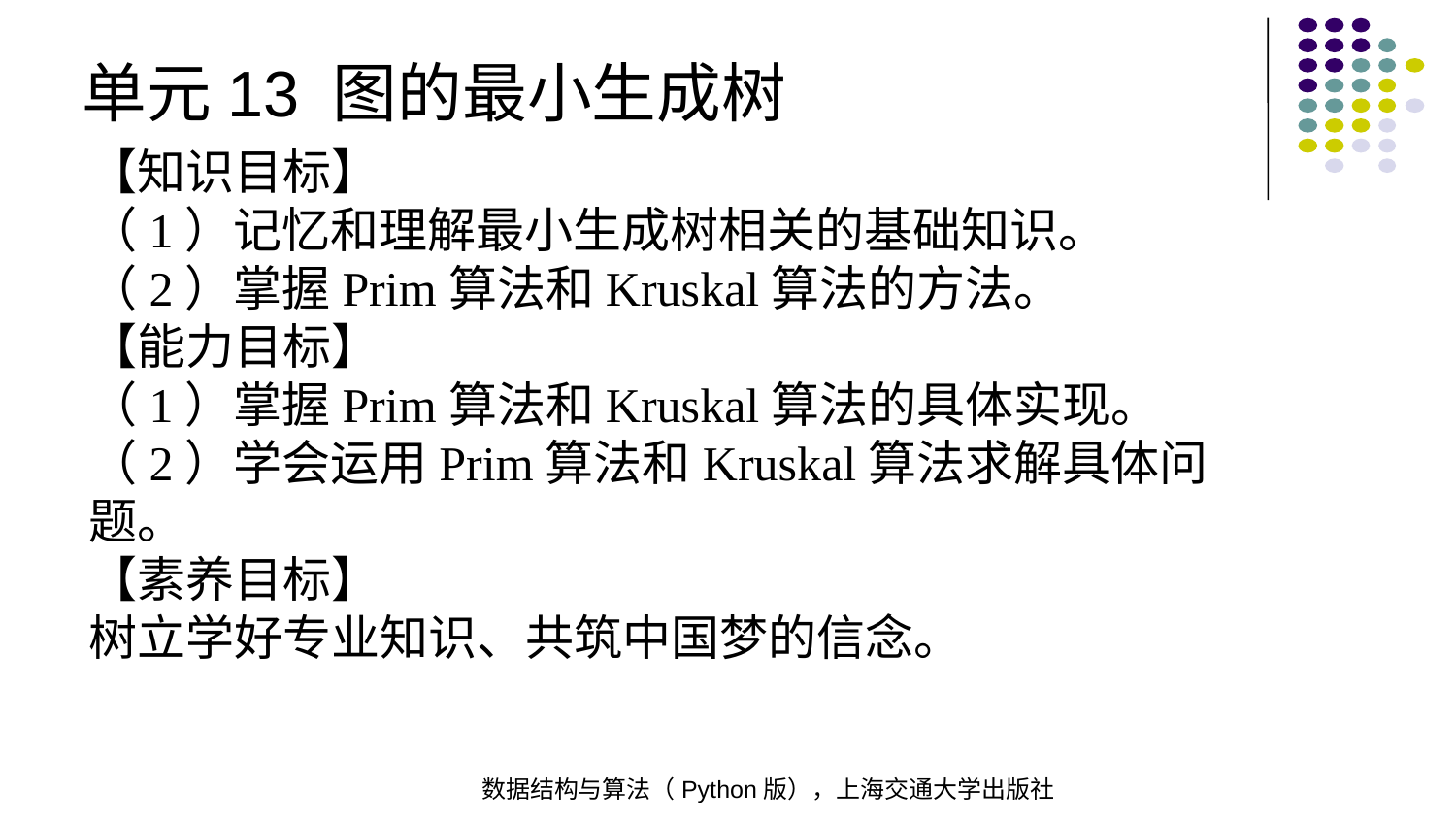

单元13 图的最小生成树
【知识目标】
（1）记忆和理解最小生成树相关的基础知识。
（2）掌握Prim算法和Kruskal算法的方法。
【能力目标】
（1）掌握Prim算法和Kruskal算法的具体实现。
（2）学会运用Prim算法和Kruskal算法求解具体问题。
【素养目标】
树立学好专业知识、共筑中国梦的信念。